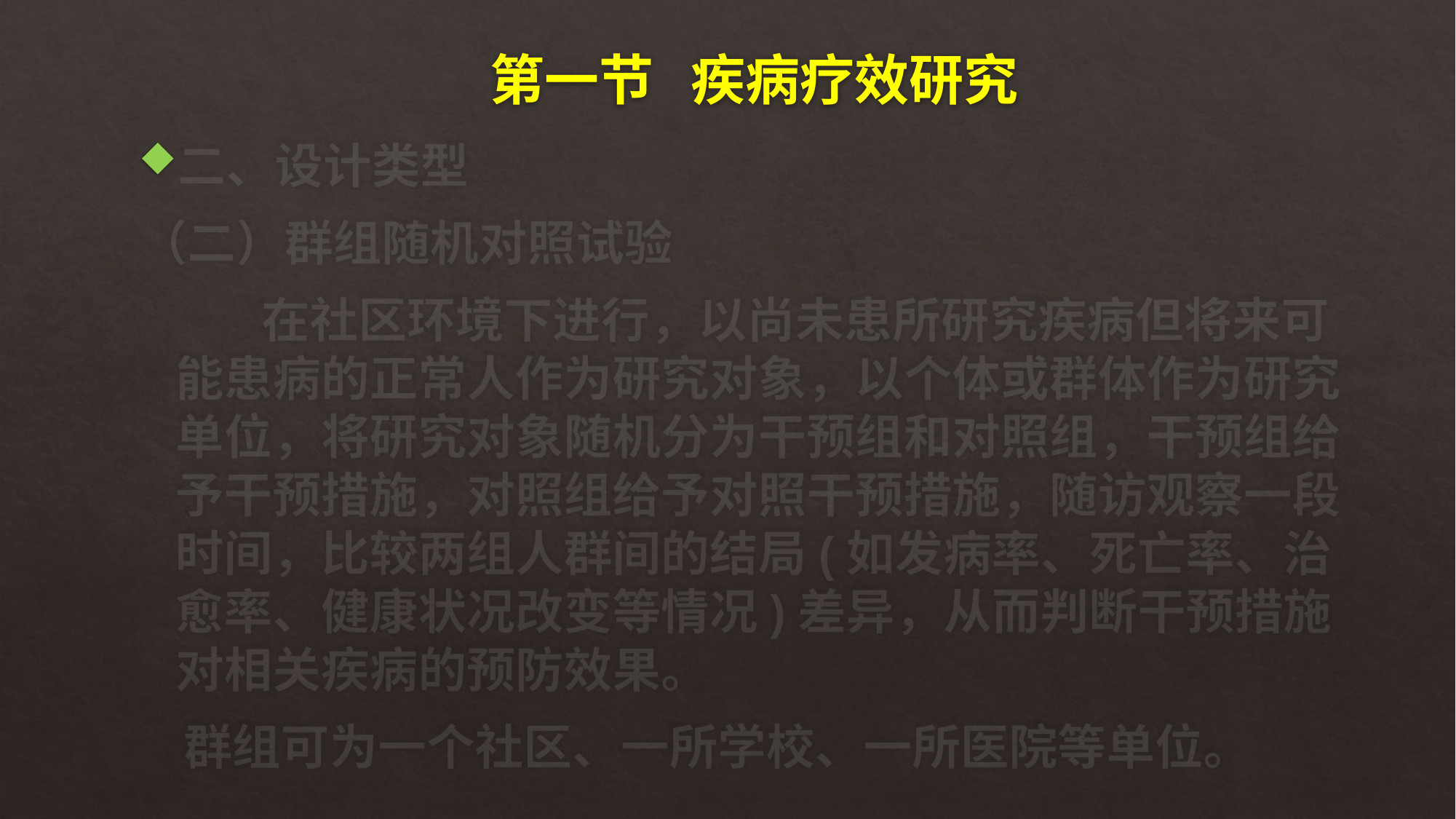

# 第一节   疾病疗效研究
二、设计类型
（二）群组随机对照试验
          在社区环境下进行，以尚未患所研究疾病但将来可能患病的正常人作为研究对象，以个体或群体作为研究单位，将研究对象随机分为干预组和对照组，干预组给予干预措施，对照组给予对照干预措施，随访观察一段时间，比较两组人群间的结局(如发病率、死亡率、治愈率、健康状况改变等情况)差异，从而判断干预措施对相关疾病的预防效果。
   群组可为一个社区、一所学校、一所医院等单位。